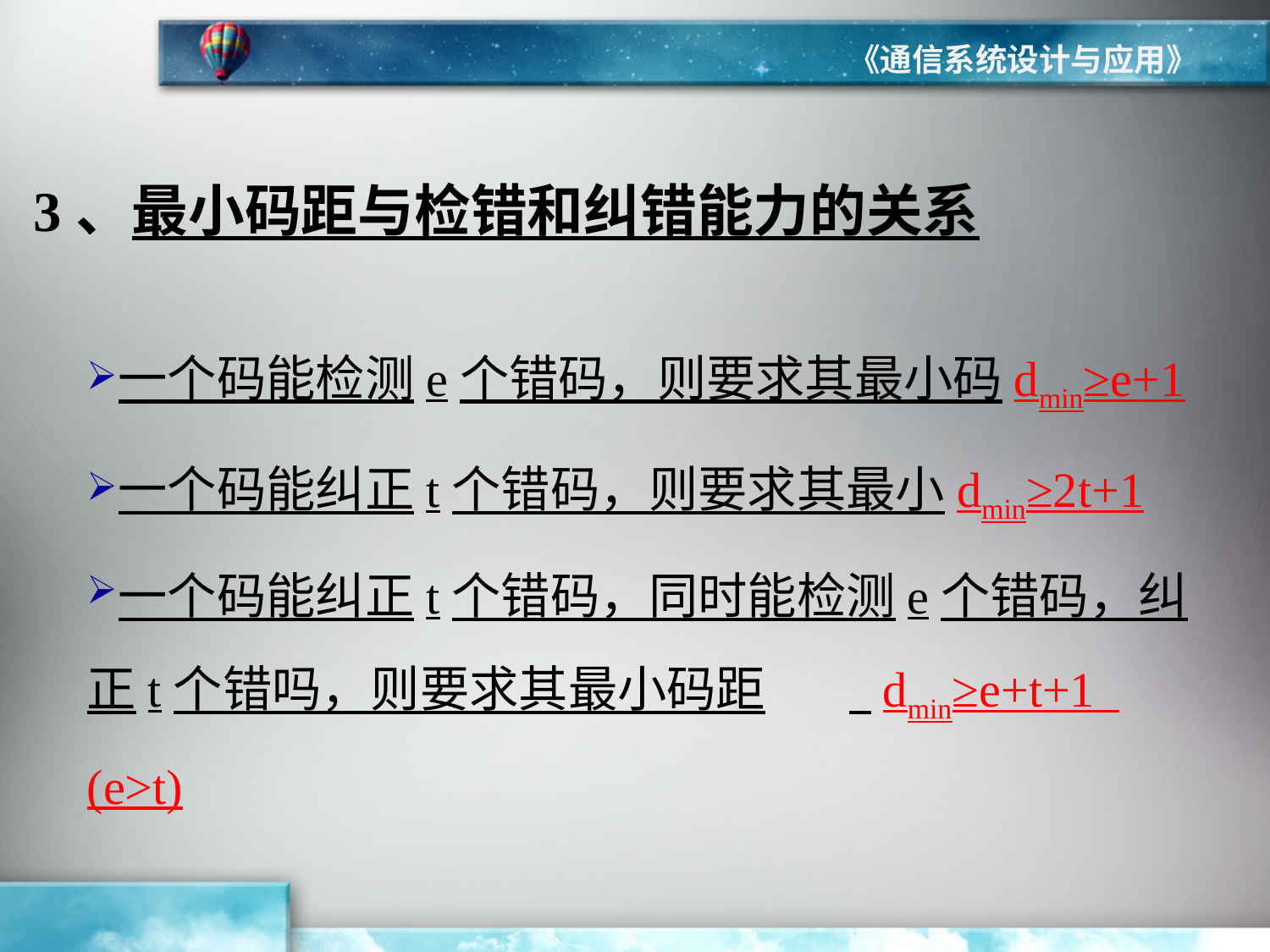

《通信系统设计与应用》
3、最小码距与检错和纠错能力的关系
一个码能检测e个错码，则要求其最小码dmin≥e+1
一个码能纠正t个错码，则要求其最小dmin≥2t+1
一个码能纠正t个错码，同时能检测e个错码，纠正t个错吗，则要求其最小码距	  dmin≥e+t+1   (e>t)